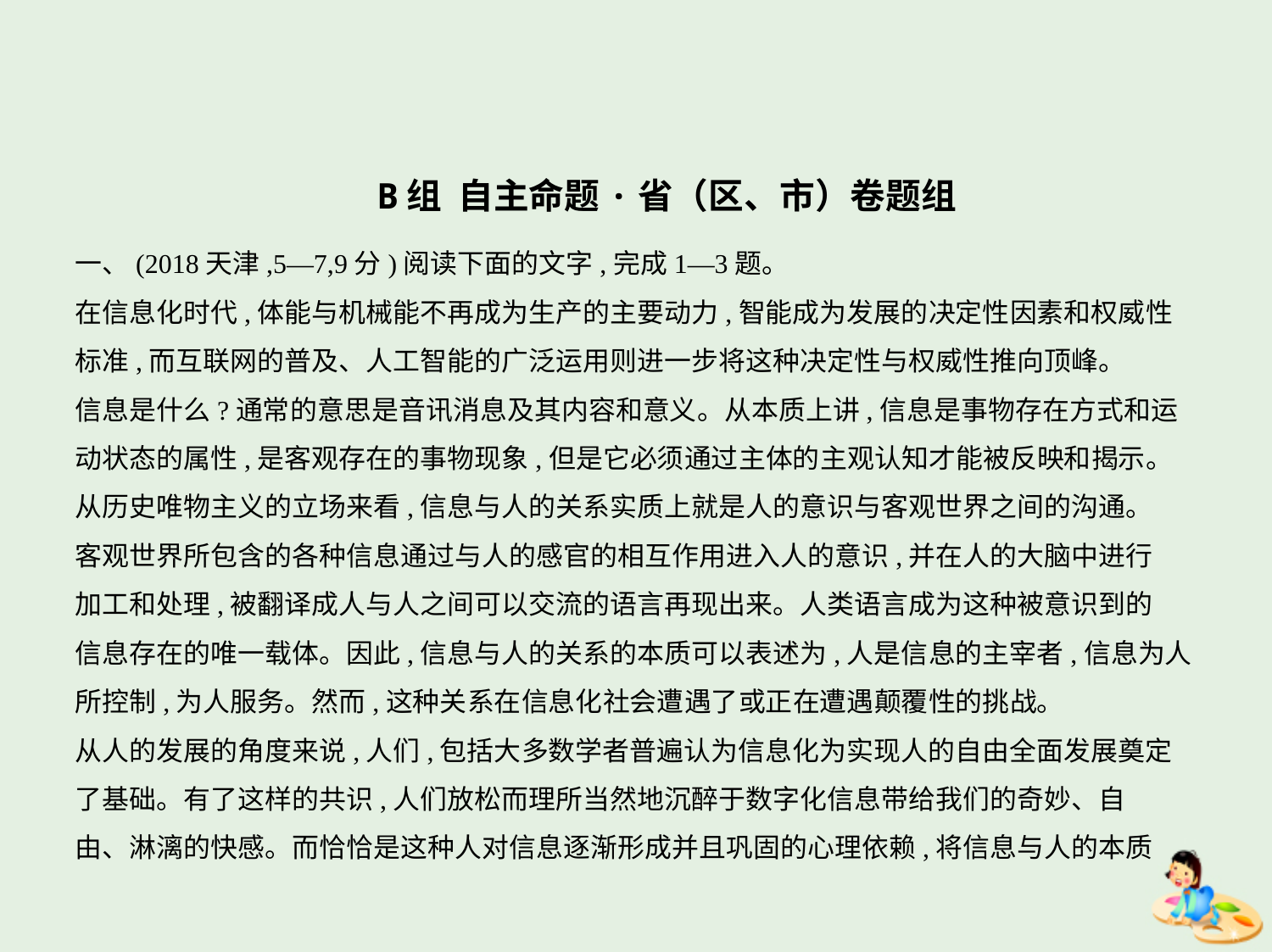

B组  自主命题·省（区、市）卷题组
一、(2018天津,5—7,9分)阅读下面的文字,完成1—3题。
在信息化时代,体能与机械能不再成为生产的主要动力,智能成为发展的决定性因素和权威性
标准,而互联网的普及、人工智能的广泛运用则进一步将这种决定性与权威性推向顶峰。
信息是什么?通常的意思是音讯消息及其内容和意义。从本质上讲,信息是事物存在方式和运
动状态的属性,是客观存在的事物现象,但是它必须通过主体的主观认知才能被反映和揭示。
从历史唯物主义的立场来看,信息与人的关系实质上就是人的意识与客观世界之间的沟通。
客观世界所包含的各种信息通过与人的感官的相互作用进入人的意识,并在人的大脑中进行
加工和处理,被翻译成人与人之间可以交流的语言再现出来。人类语言成为这种被意识到的
信息存在的唯一载体。因此,信息与人的关系的本质可以表述为,人是信息的主宰者,信息为人
所控制,为人服务。然而,这种关系在信息化社会遭遇了或正在遭遇颠覆性的挑战。
从人的发展的角度来说,人们,包括大多数学者普遍认为信息化为实现人的自由全面发展奠定
了基础。有了这样的共识,人们放松而理所当然地沉醉于数字化信息带给我们的奇妙、自
由、淋漓的快感。而恰恰是这种人对信息逐渐形成并且巩固的心理依赖,将信息与人的本质